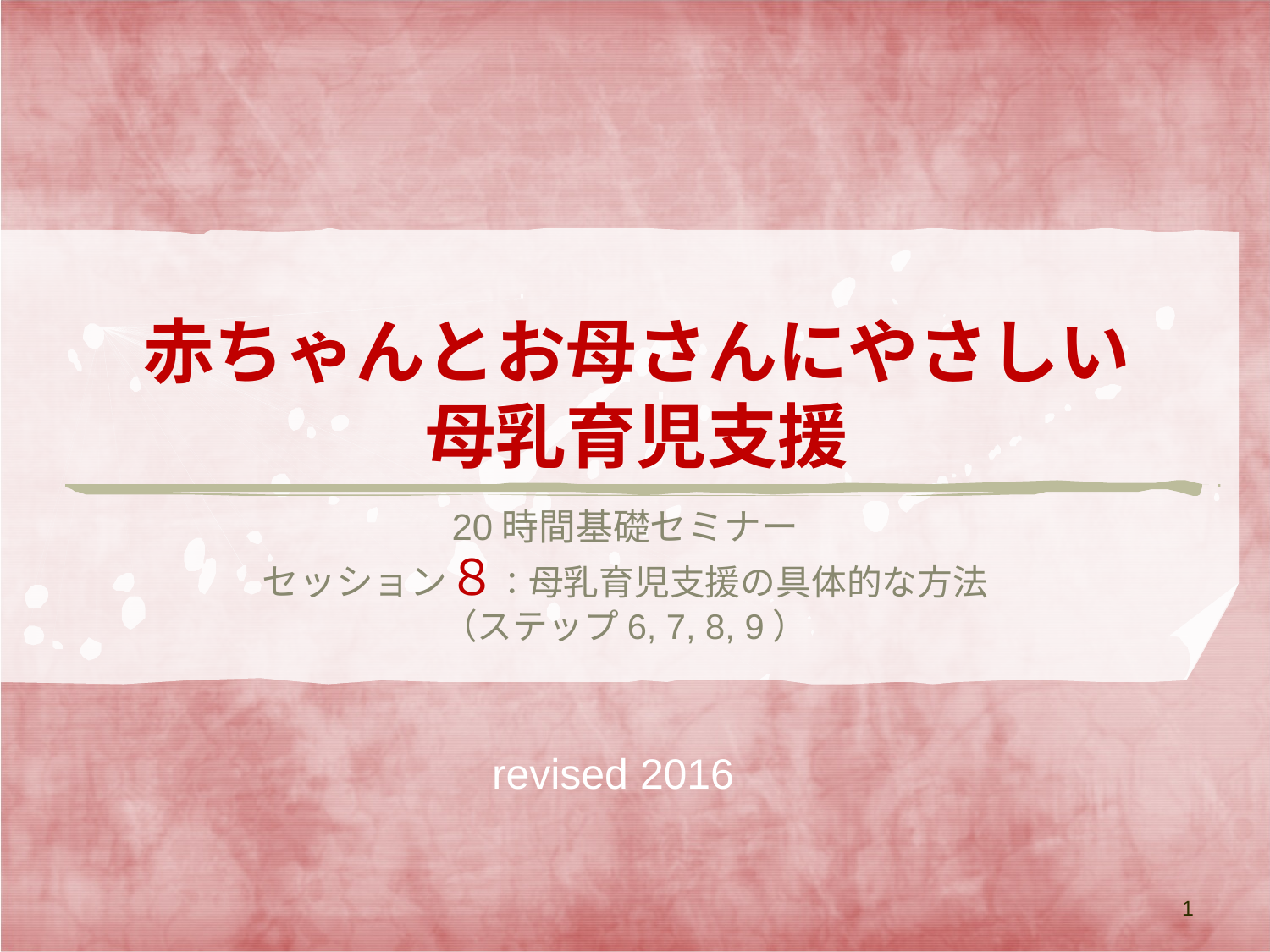

# 赤ちゃんとお母さんにやさしい 母乳育児支援
20時間基礎セミナー
セッション８：母乳育児支援の具体的な方法
（ステップ6, 7, 8, 9）
revised 2016

1